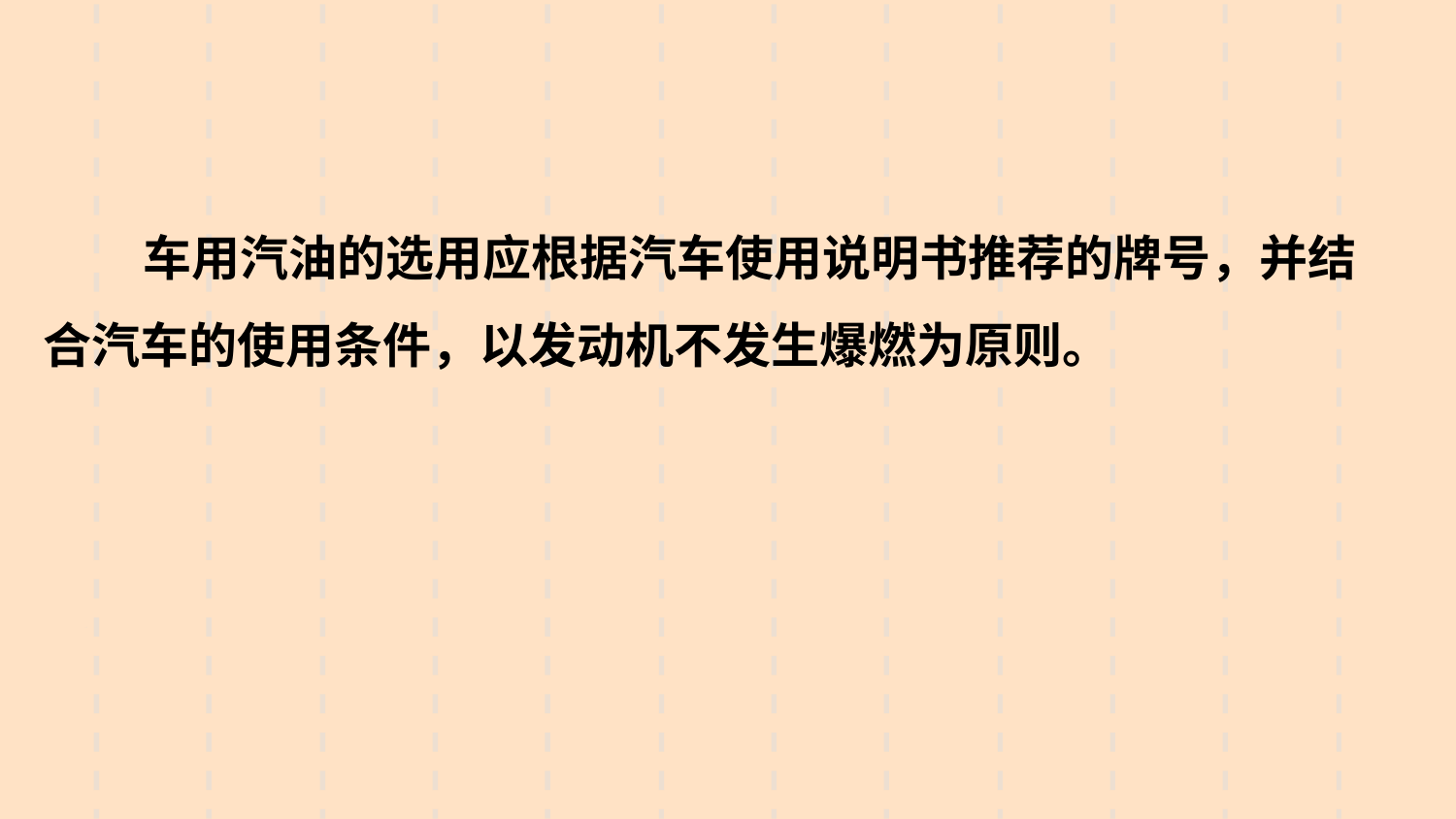

车用汽油的选用应根据汽车使用说明书推荐的牌号，并结合汽车的使用条件，以发动机不发生爆燃为原则。